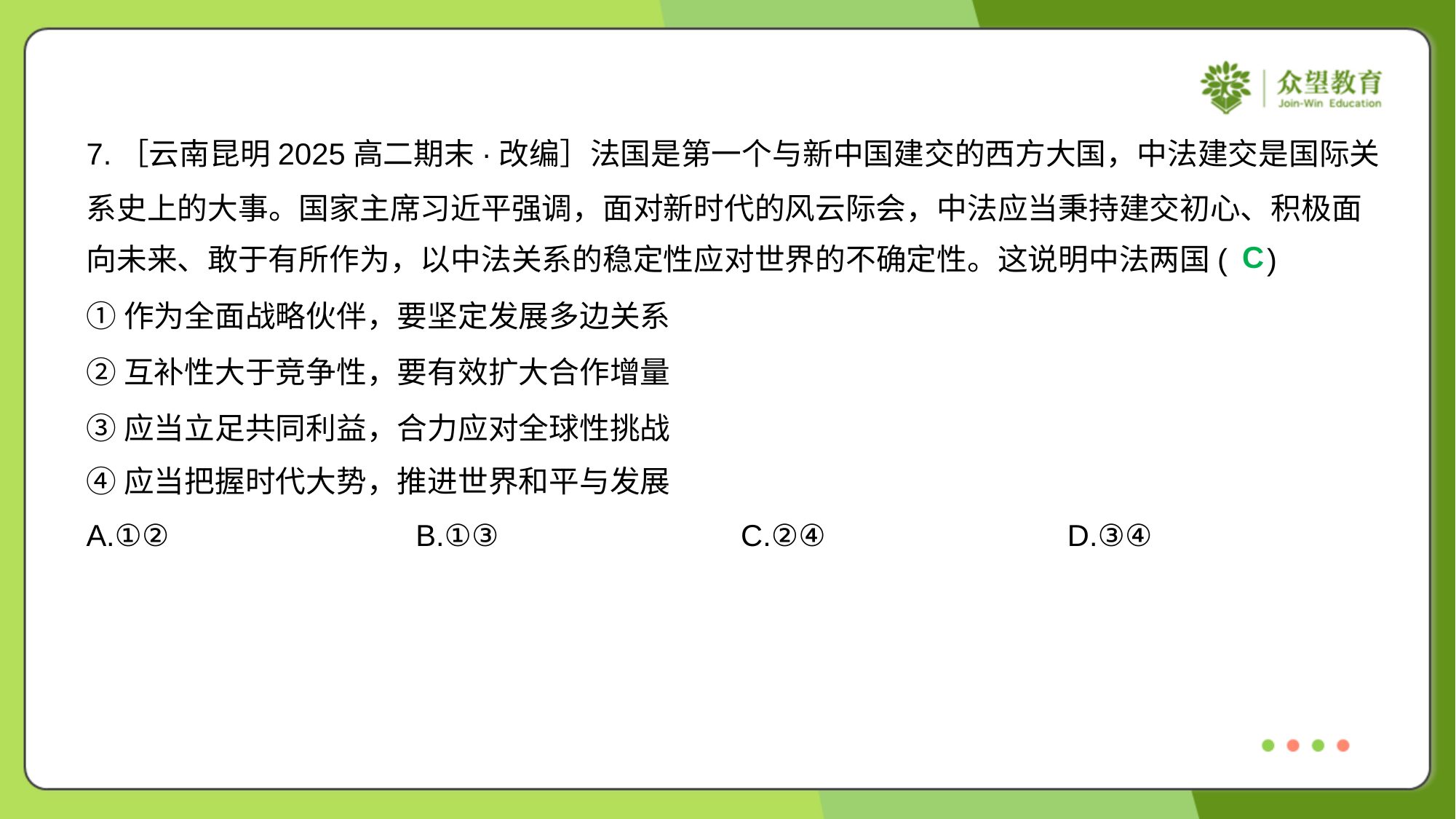

7.［云南昆明2025高二期末·改编］法国是第一个与新中国建交的西方大国，中法建交是国际关
系史上的大事。国家主席习近平强调，面对新时代的风云际会，中法应当秉持建交初心、积极面
向未来、敢于有所作为，以中法关系的稳定性应对世界的不确定性。这说明中法两国(     )
C
①作为全面战略伙伴，要坚定发展多边关系
②互补性大于竞争性，要有效扩大合作增量
③应当立足共同利益，合力应对全球性挑战
④应当把握时代大势，推进世界和平与发展
A.①②	B.①③	C.②④	D.③④